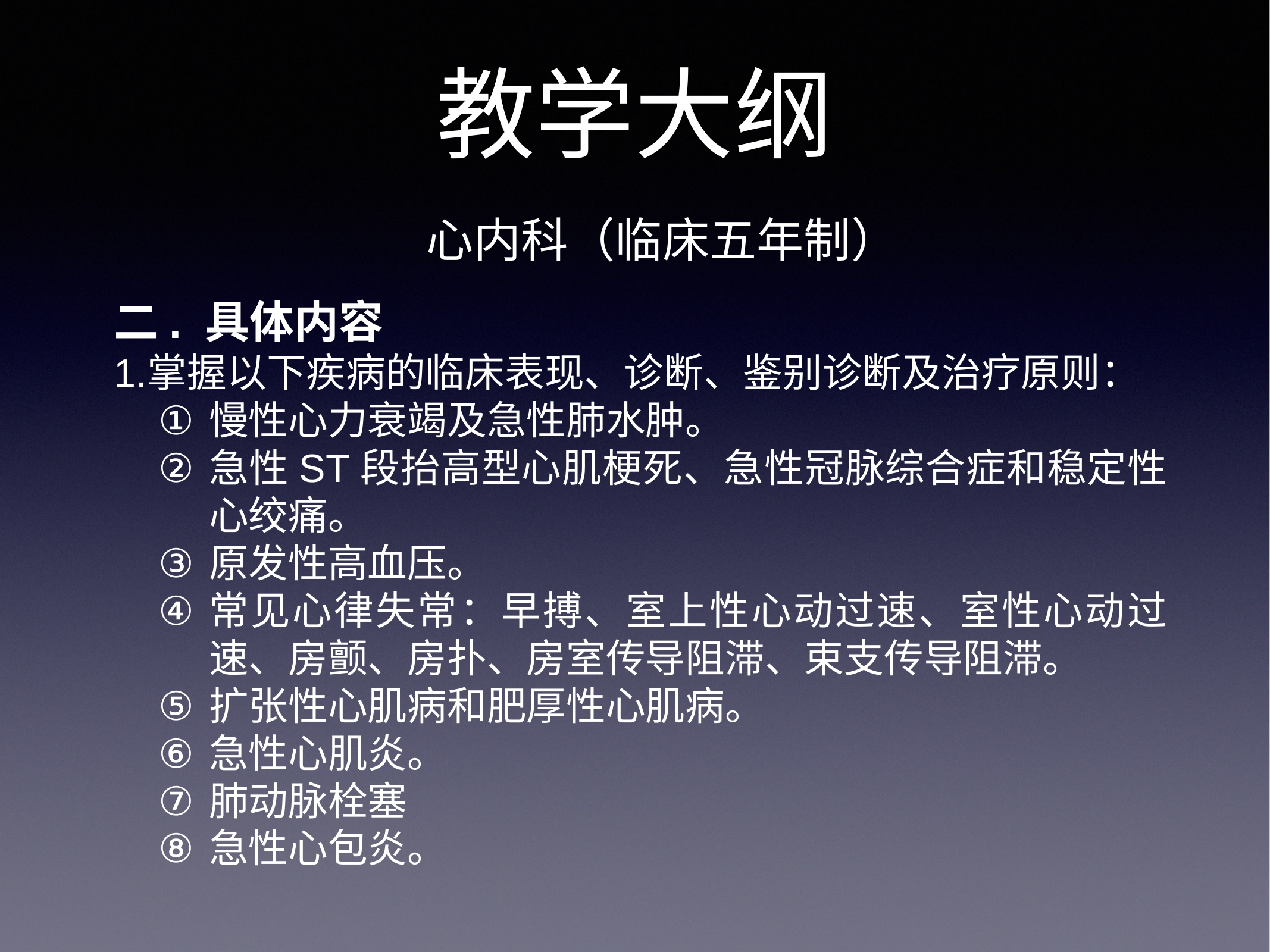

# 教学大纲
心内科（临床五年制）
二. 具体内容
掌握以下疾病的临床表现、诊断、鉴别诊断及治疗原则：
慢性心力衰竭及急性肺水肿。
急性ST段抬高型心肌梗死、急性冠脉综合症和稳定性心绞痛。
原发性高血压。
常见心律失常：早搏、室上性心动过速、室性心动过速、房颤、房扑、房室传导阻滞、束支传导阻滞。
扩张性心肌病和肥厚性心肌病。
急性心肌炎。
肺动脉栓塞
急性心包炎。